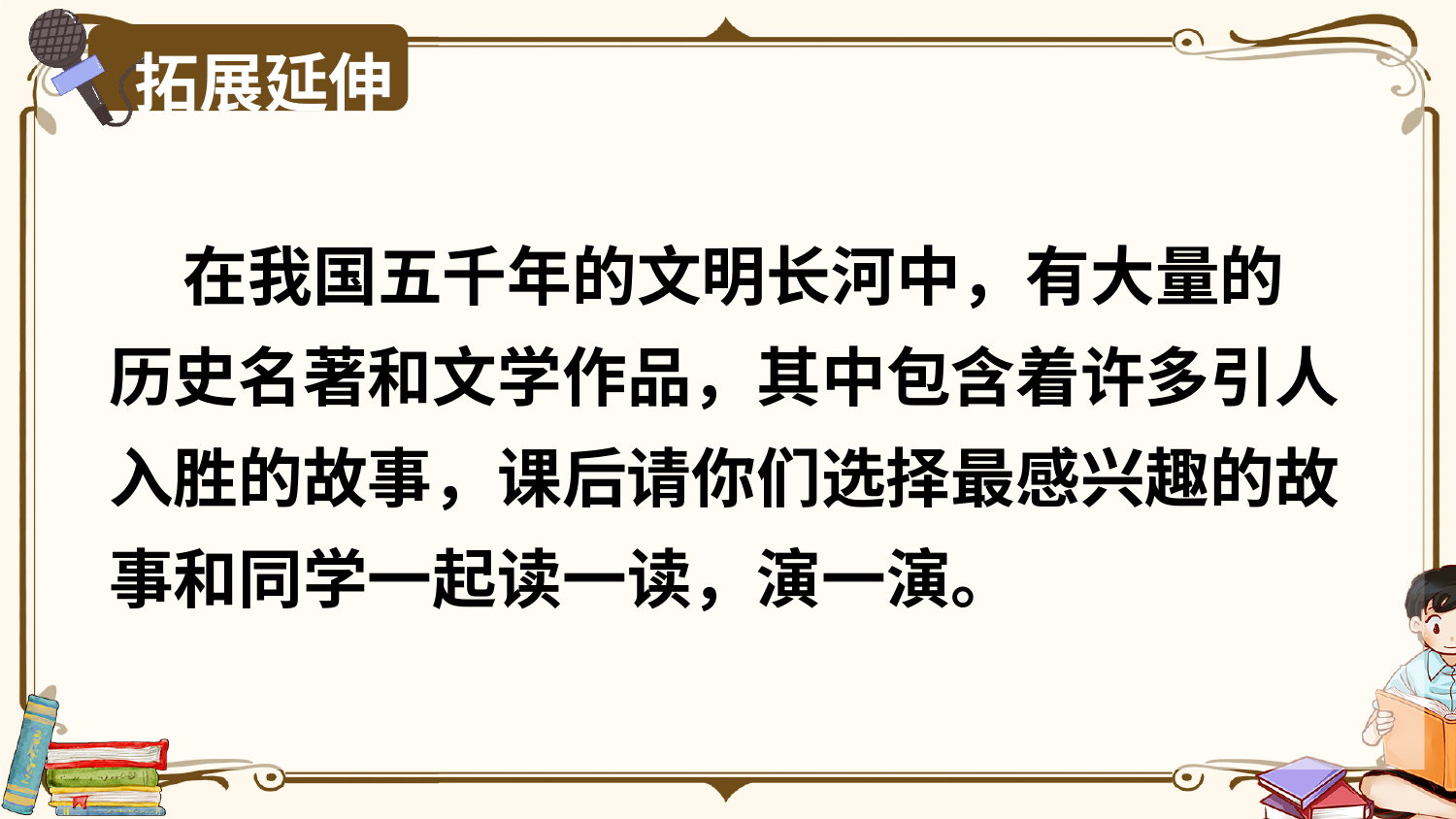

拓展延伸
    在我国五千年的文明长河中，有大量的历史名著和文学作品，其中包含着许多引人入胜的故事，课后请你们选择最感兴趣的故事和同学一起读一读，演一演。